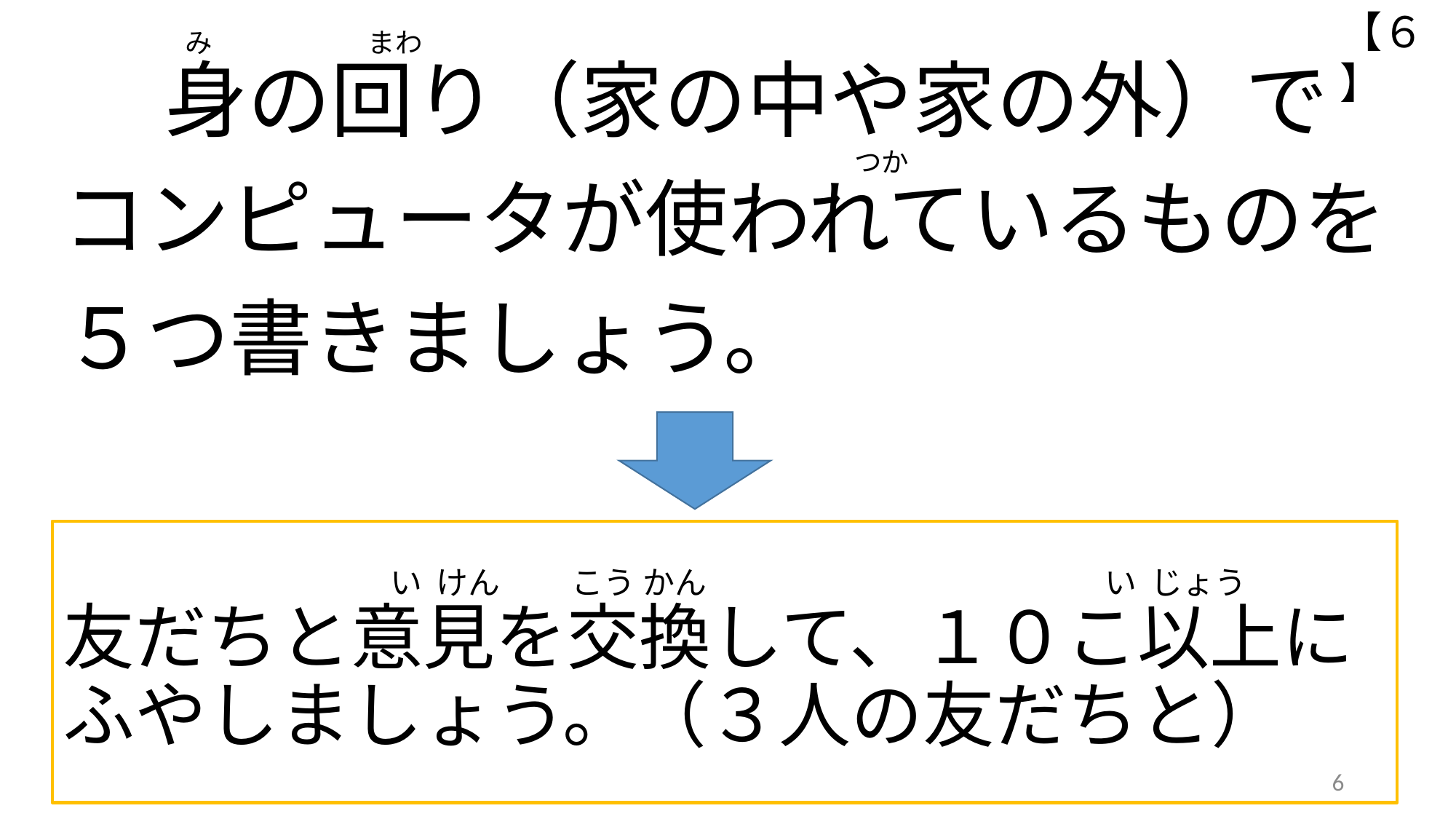

【６】
# み            　　　まわ 　 身の回り（家の中や家の外）で 　　　　　　　　　　　　　　　　　　　　　　　　　　　　　つか コンピュータが使われているものを 　 ５つ書きましょう。

　　　　　　　　　　 い  けん　　 こう かん　　　　　　　　　　　　  い  じょう
友だちと意見を交換して、１０こ以上にふやしましょう。（３人の友だちと）
6